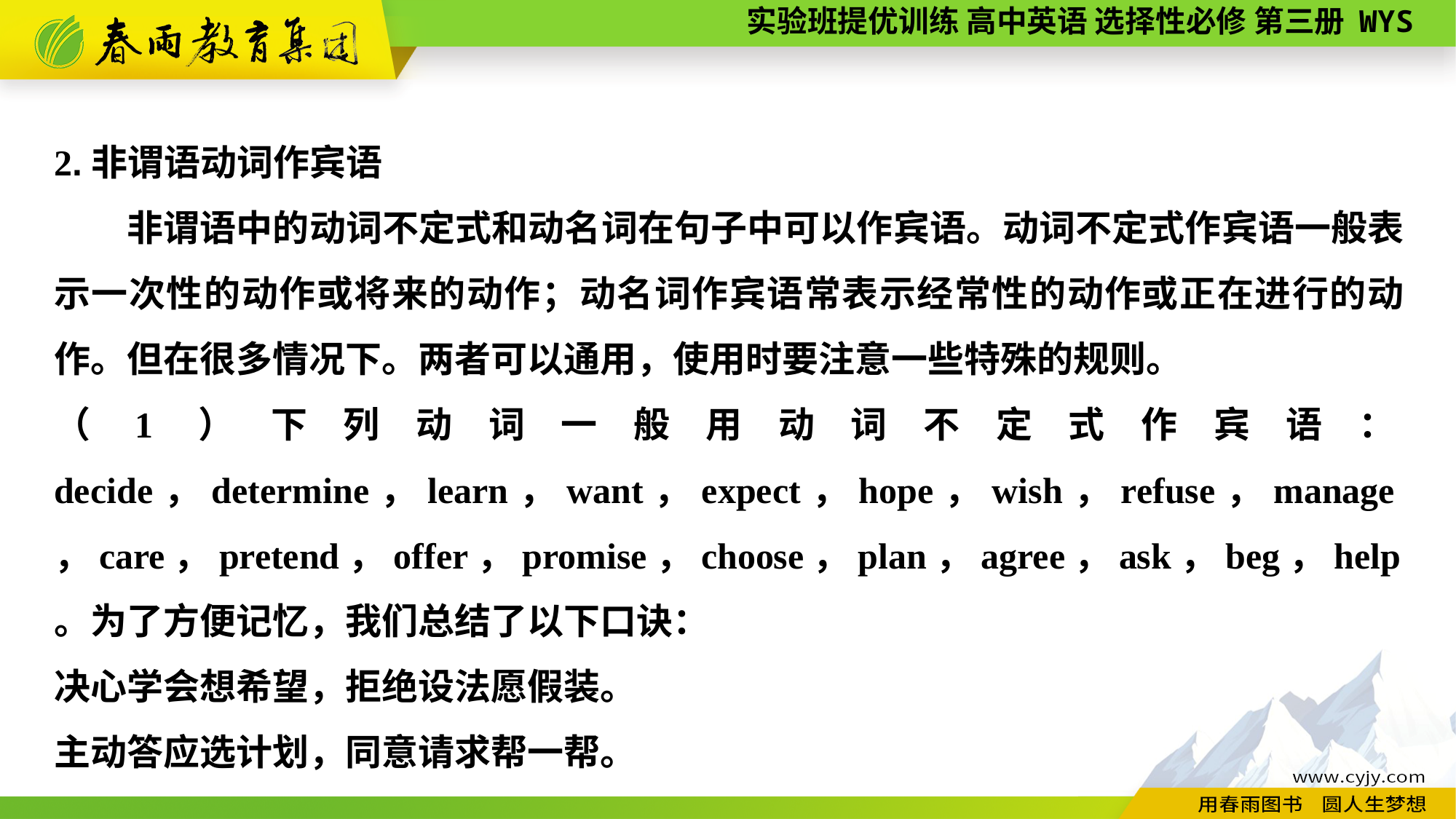

2.非谓语动词作宾语
非谓语中的动词不定式和动名词在句子中可以作宾语。动词不定式作宾语一般表示一次性的动作或将来的动作；动名词作宾语常表示经常性的动作或正在进行的动作。但在很多情况下。两者可以通用，使用时要注意一些特殊的规则。
（1）下列动词一般用动词不定式作宾语：decide，determine，learn，want，expect，hope，wish，refuse，manage，care，pretend，offer，promise，choose，plan，agree，ask，beg，help。为了方便记忆，我们总结了以下口诀：
决心学会想希望，拒绝设法愿假装。
主动答应选计划，同意请求帮一帮。